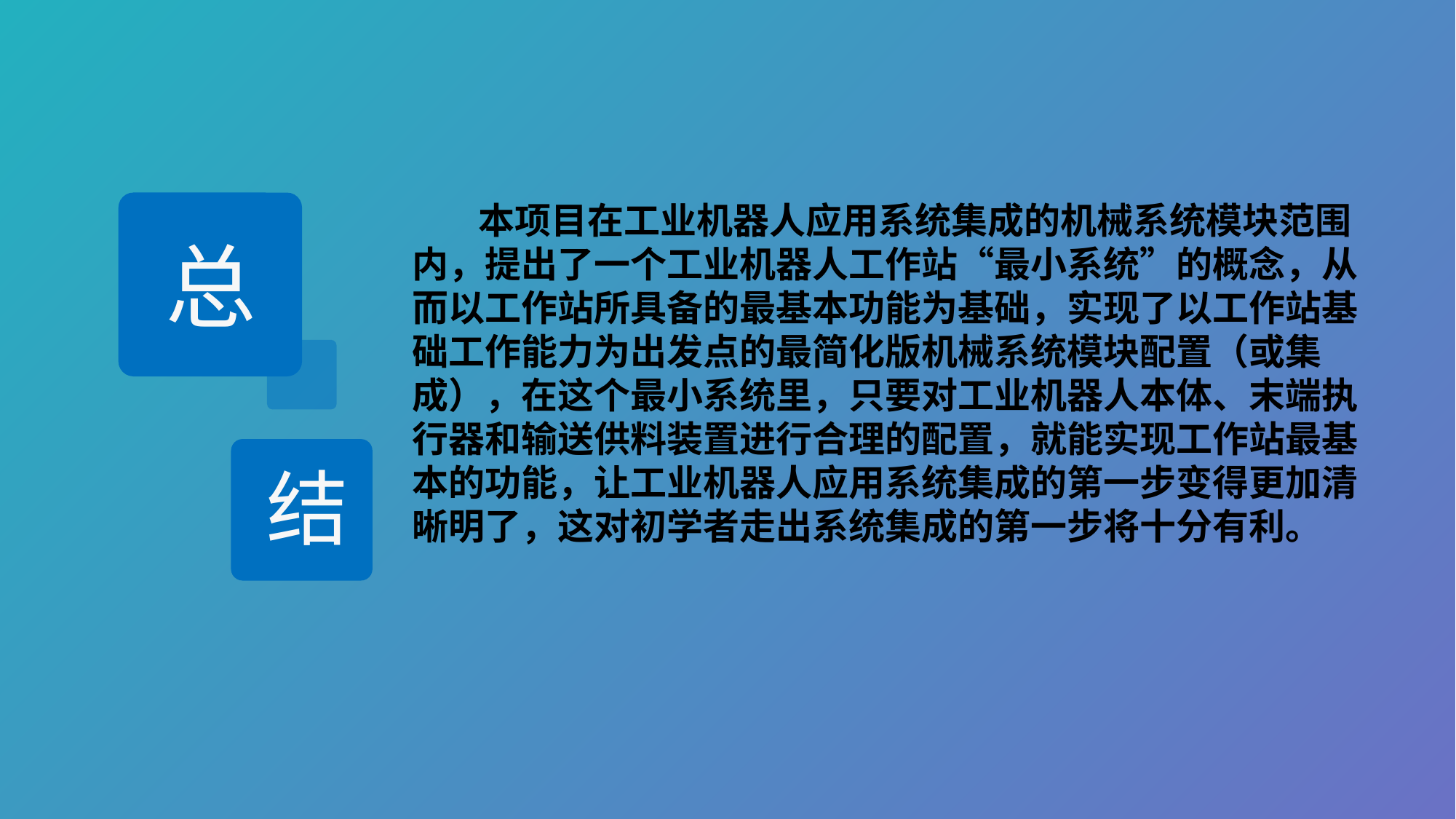

本项目在工业机器人应用系统集成的机械系统模块范围内，提出了一个工业机器人工作站“最小系统”的概念，从而以工作站所具备的最基本功能为基础，实现了以工作站基础工作能力为出发点的最简化版机械系统模块配置（或集成），在这个最小系统里，只要对工业机器人本体、末端执行器和输送供料装置进行合理的配置，就能实现工作站最基本的功能，让工业机器人应用系统集成的第一步变得更加清晰明了，这对初学者走出系统集成的第一步将十分有利。
总
结